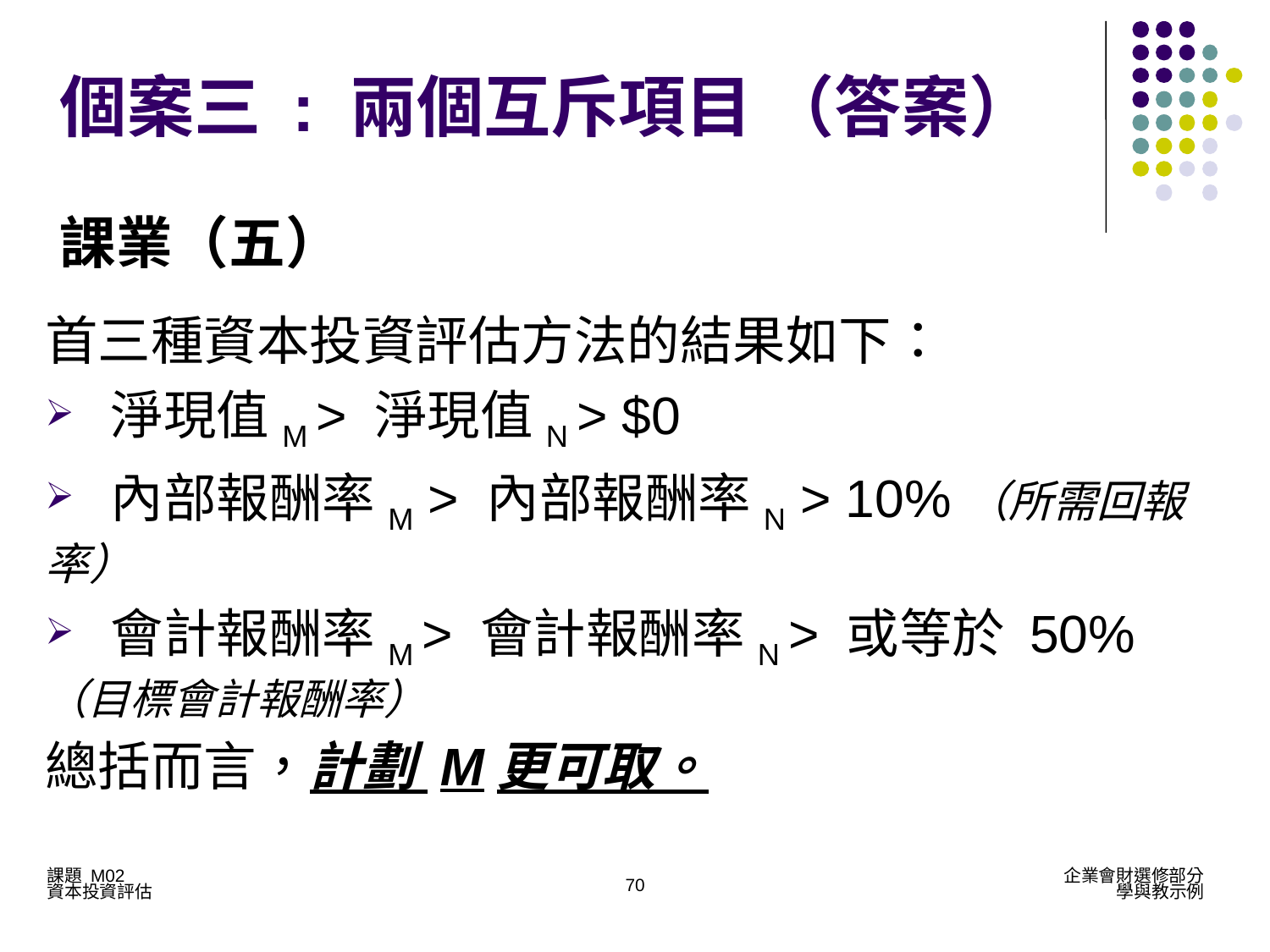

個案三 : 兩個互斥項目 （答案）
課業（五）
首三種資本投資評估方法的結果如下：
  淨現值M > 淨現值N > $0
  內部報酬率M > 內部報酬率N > 10%（所需回報率）
  會計報酬率M > 會計報酬率N > 或等於 50%（目標會計報酬率）
總括而言，計劃 M更可取。
70